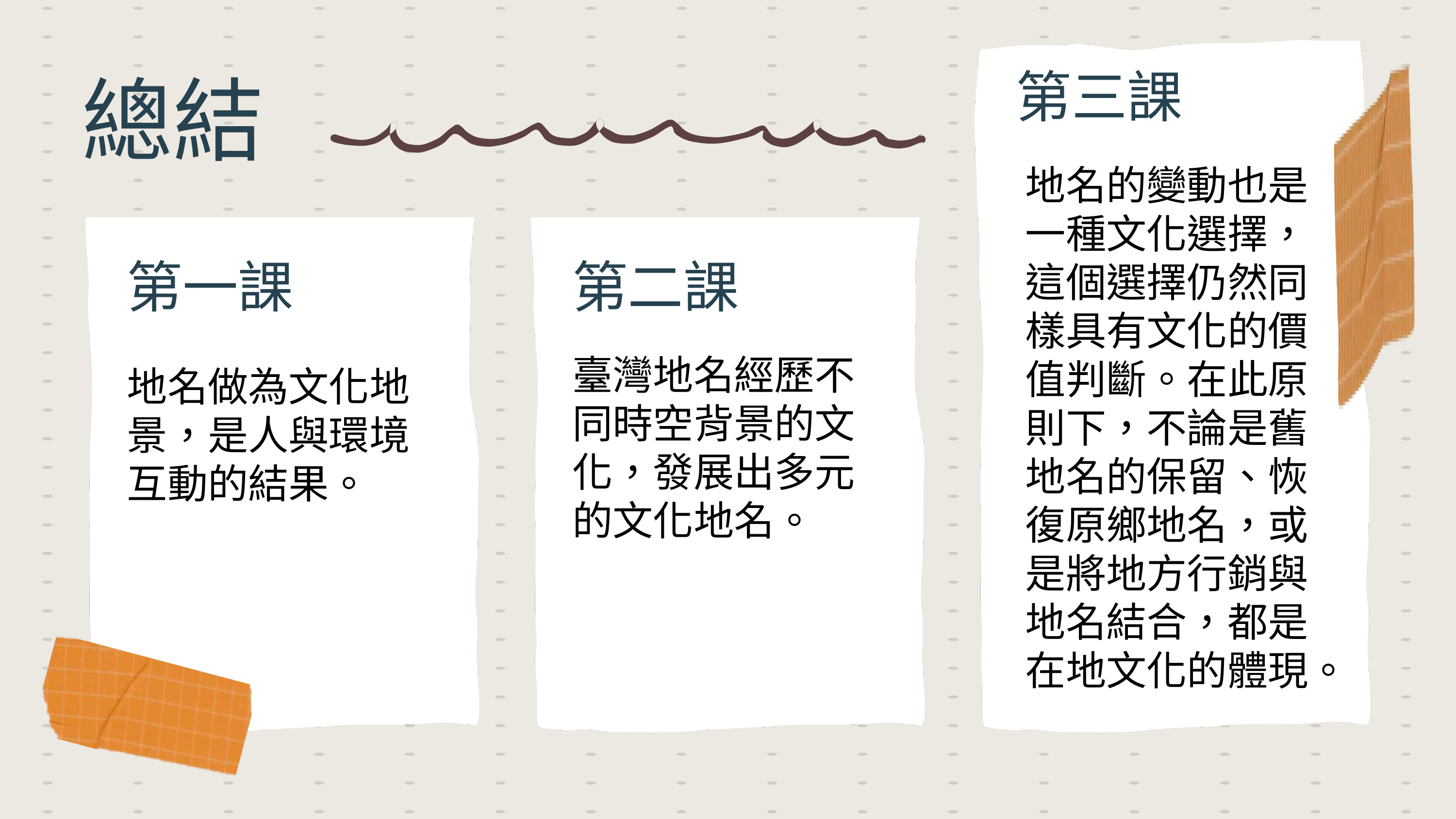

第三課
地名的變動也是一種文化選擇，這個選擇仍然同樣具有文化的價值判斷。在此原則下，不論是舊地名的保留、恢復原鄉地名，或是將地方行銷與地名結合，都是在地文化的體現。
總結

第一課
地名做為文化地景，是人與環境互動的結果。
第二課
臺灣地名經歷不同時空背景的文化，發展出多元的文化地名。